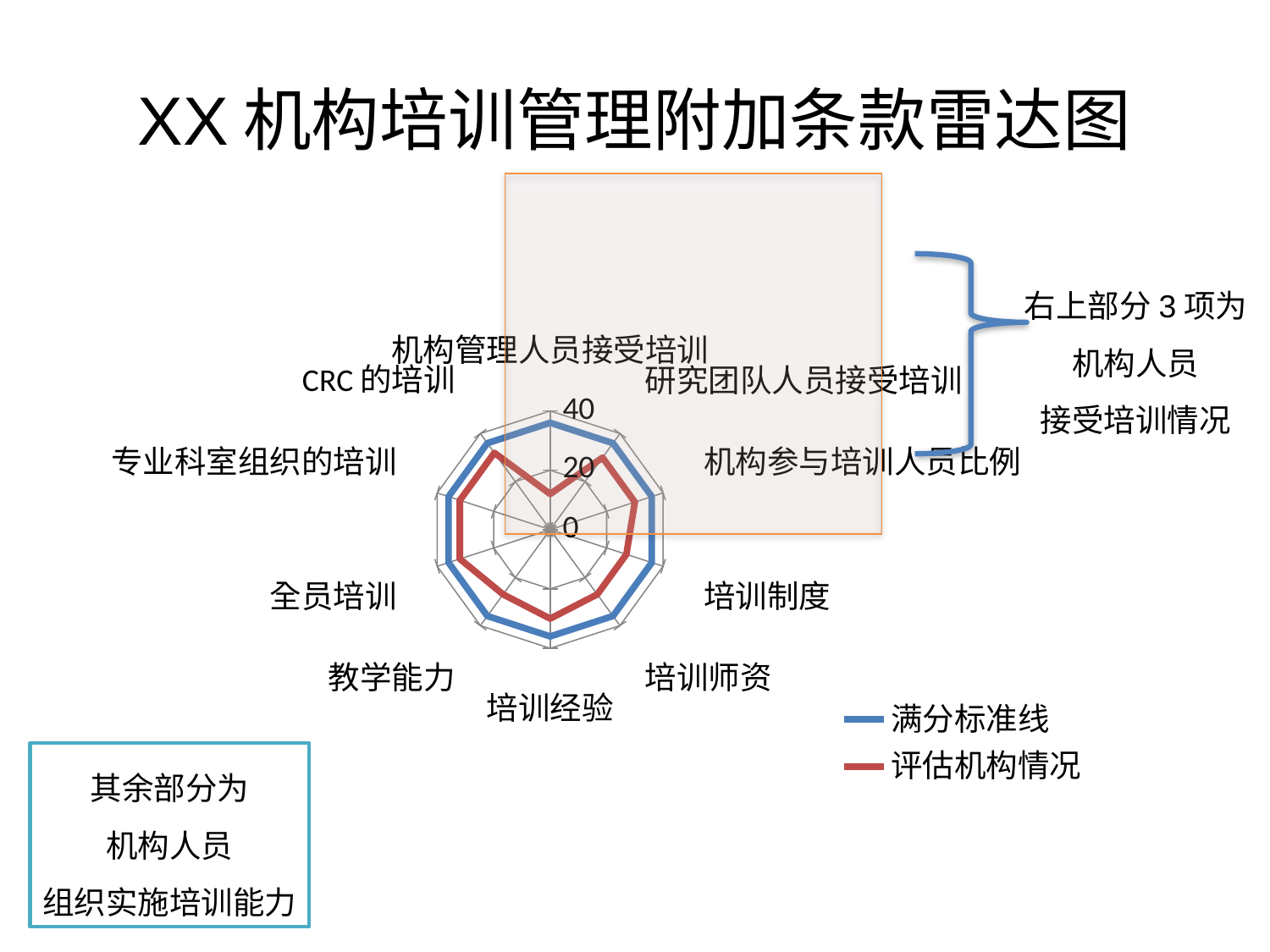

# XX机构培训管理附加条款雷达图

### Chart

| Category | 满分标准线 | 评估机构情况 |
|---|---|---|
| 机构管理人员接受培训 | 36.0 | 12.0 |
| 研究团队人员接受培训 | 36.0 | 30.0 |
| 机构参与培训人员比例 | 36.0 | 30.0 |
| 培训制度 | 36.0 | 27.0 |
| 培训师资 | 36.0 | 27.0 |
| 培训经验 | 36.0 | 30.0 |
| 教学能力 | 36.0 | 27.0 |
| 全员培训 | 36.0 | 32.0 |
| 专业科室组织的培训 | 36.0 | 32.0 |
| CRC的培训 | 36.0 | 32.0 |
右上部分3项为
机构人员
接受培训情况
其余部分为
机构人员
组织实施培训能力